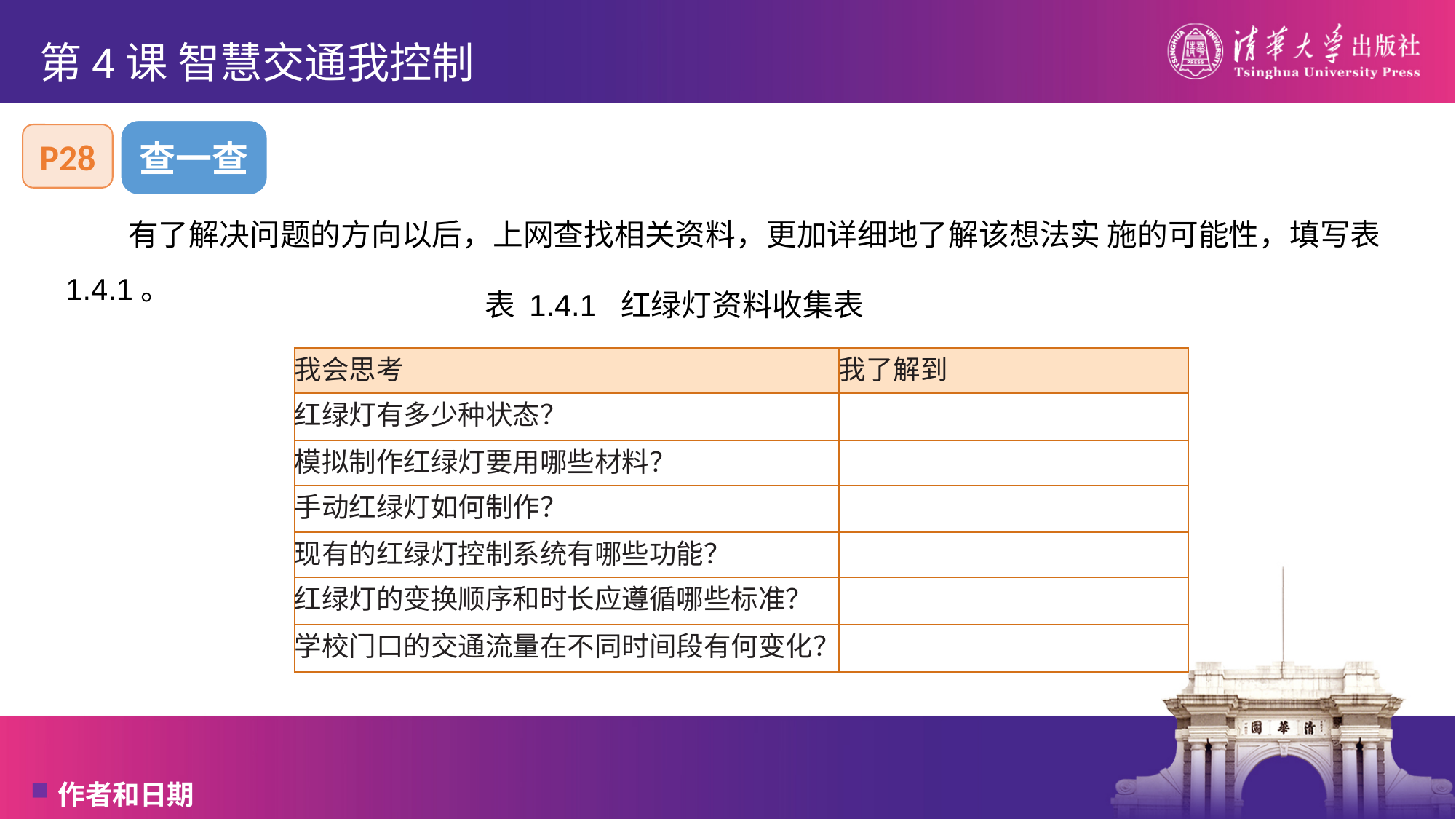

# 第4课 智慧交通我控制
查一查
P28
有了解决问题的方向以后，上网查找相关资料，更加详细地了解该想法实 施的可能性，填写表 1.4.1。
表 1.4.1  红绿灯资料收集表
| 我会思考 | 我了解到 |
| --- | --- |
| 红绿灯有多少种状态？ |  |
| 模拟制作红绿灯要用哪些材料？ |  |
| 手动红绿灯如何制作？ |  |
| 现有的红绿灯控制系统有哪些功能？ |  |
| 红绿灯的变换顺序和时长应遵循哪些标准？ |  |
| 学校门口的交通流量在不同时间段有何变化？ |  |
作者和日期